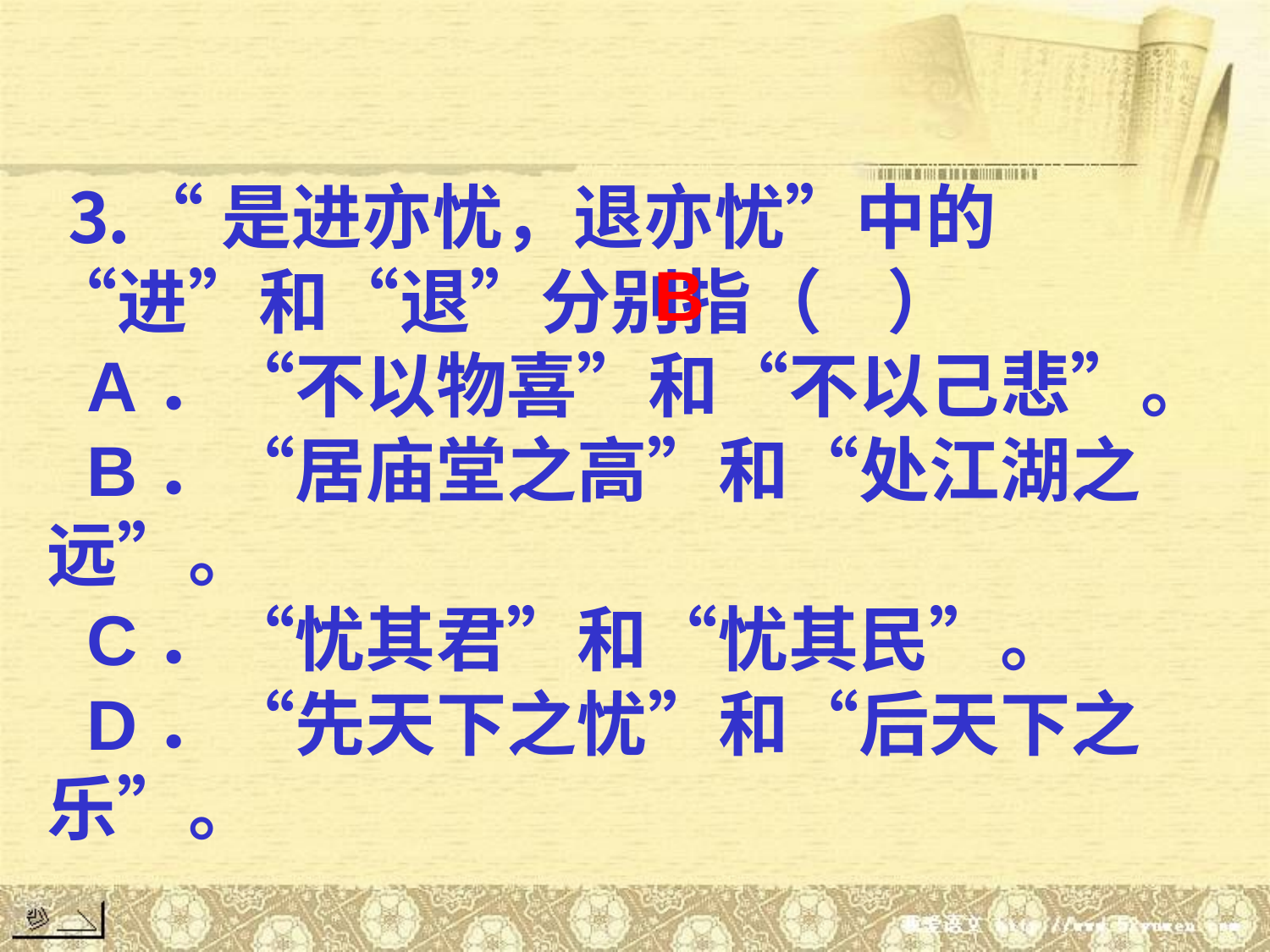

⒊“是进亦忧，退亦忧”中的“进”和“退”分别指（    ）
  A．“不以物喜”和“不以己悲”。
  B．“居庙堂之高”和“处江湖之远”。
  C．“忧其君”和“忧其民”。
  D．“先天下之忧”和“后天下之乐”。
B